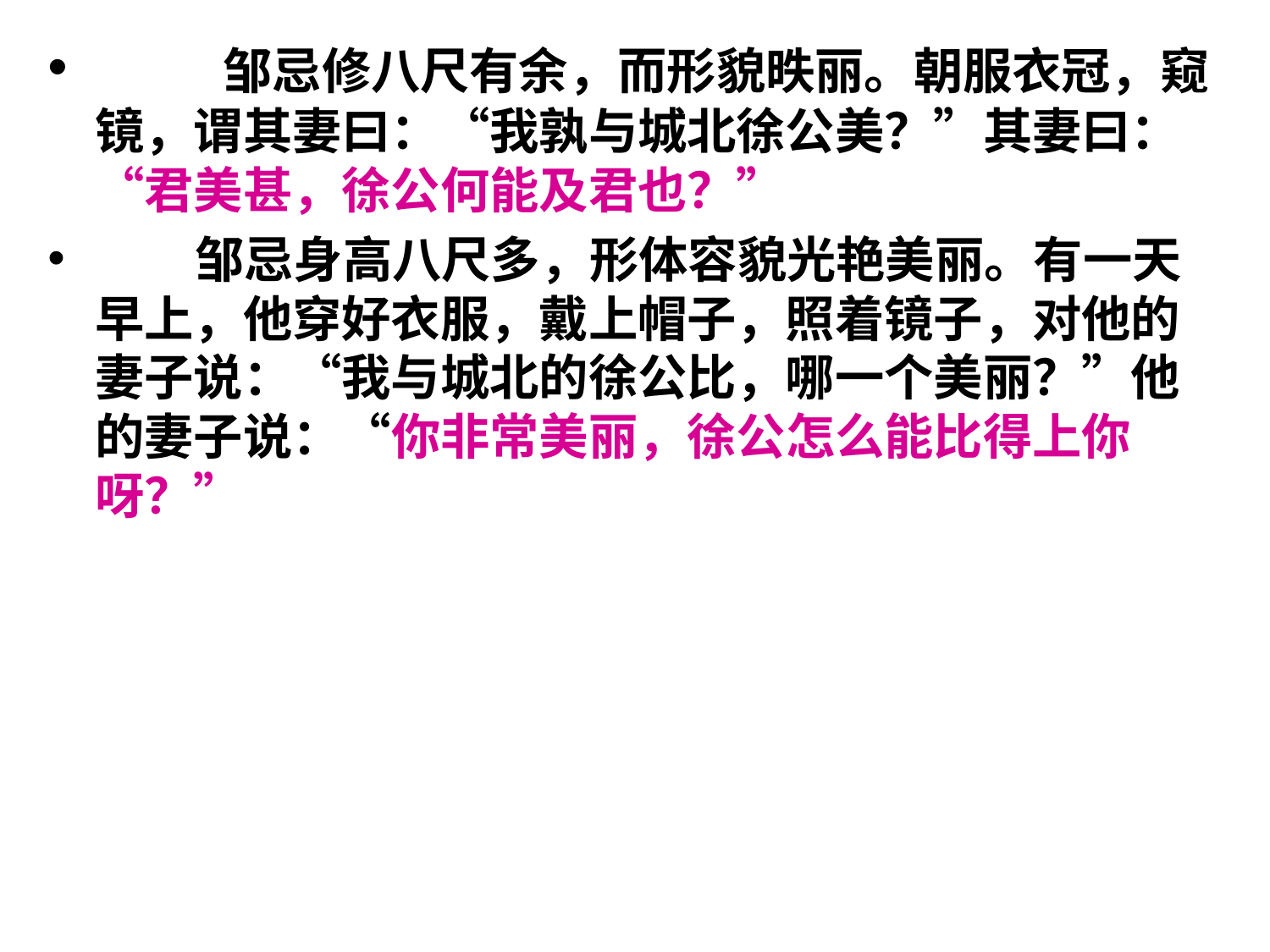

邹忌修八尺有余，而形貌昳丽。朝服衣冠，窥镜，谓其妻曰：“我孰与城北徐公美？”其妻曰：“君美甚，徐公何能及君也？”
        邹忌身高八尺多，形体容貌光艳美丽。有一天早上，他穿好衣服，戴上帽子，照着镜子，对他的妻子说：“我与城北的徐公比，哪一个美丽？”他的妻子说：“你非常美丽，徐公怎么能比得上你呀？”

#